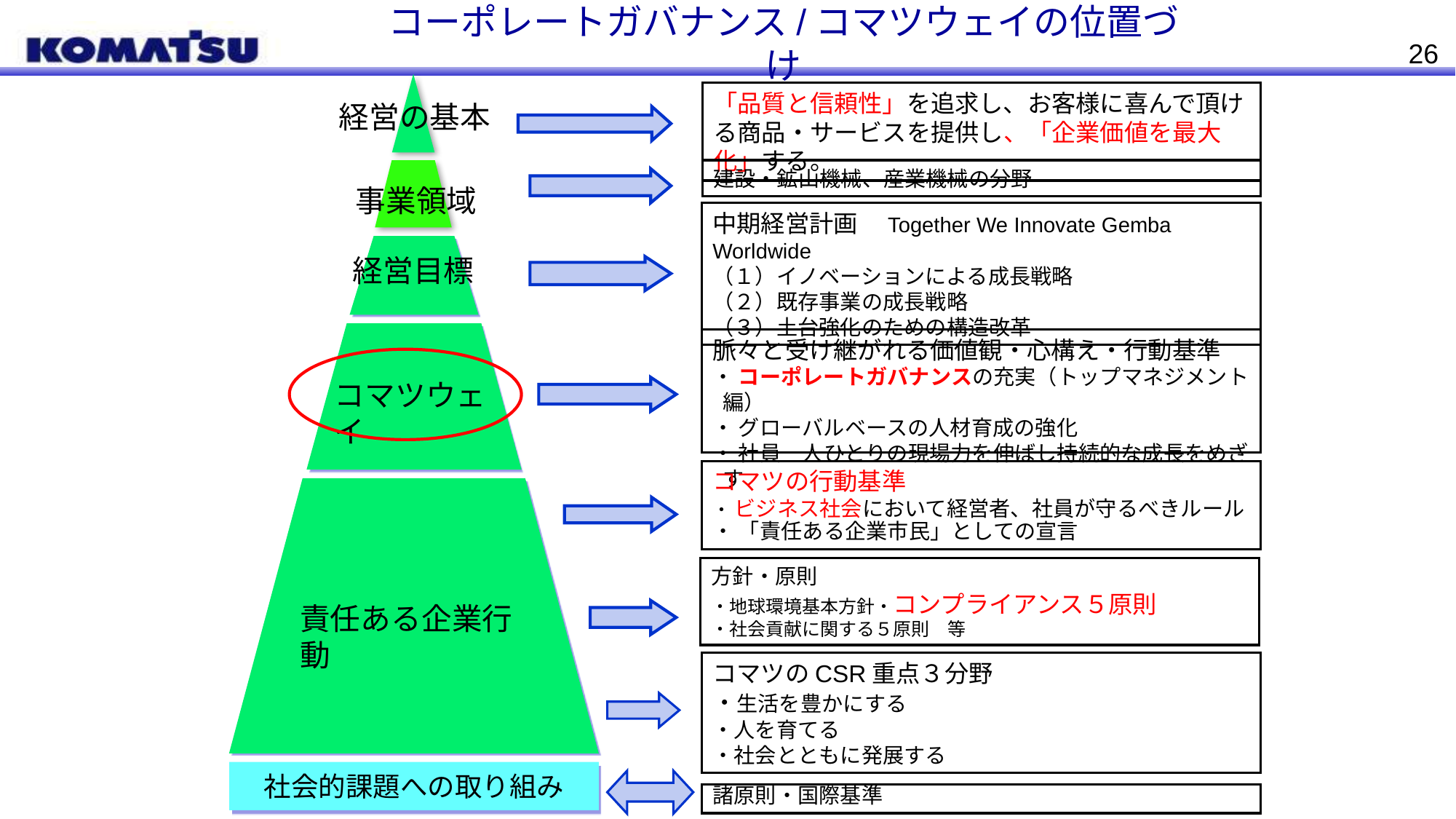

コーポレートガバナンス/コマツウェイの位置づけ
26

「品質と信頼性」を追求し、お客様に喜んで頂ける商品・サービスを提供し、「企業価値を最大化」する。
経営の基本

建設・鉱山機械、産業機械の分野

事業領域
中期経営計画　Together We Innovate Gemba Worldwide
（１）イノベーションによる成長戦略
（２）既存事業の成長戦略
（３）土台強化のための構造改革

経営目標

脈々と受け継がれる価値観・心構え・行動基準
・ コーポレートガバナンスの充実（トップマネジメント編）
・ グローバルベースの人材育成の強化
・ 社員一人ひとりの現場力を伸ばし持続的な成長をめざす

コマツウェイ

コマツの行動基準
・ ビジネス社会において経営者、社員が守るべきルール
・ 「責任ある企業市民」としての宣言

方針・原則
・地球環境基本方針・コンプライアンス５原則
・社会貢献に関する５原則　等
責任ある企業行動

コマツのCSR重点３分野
・生活を豊かにする
・人を育てる
・社会とともに発展する

社会的課題への取り組み

諸原則・国際基準